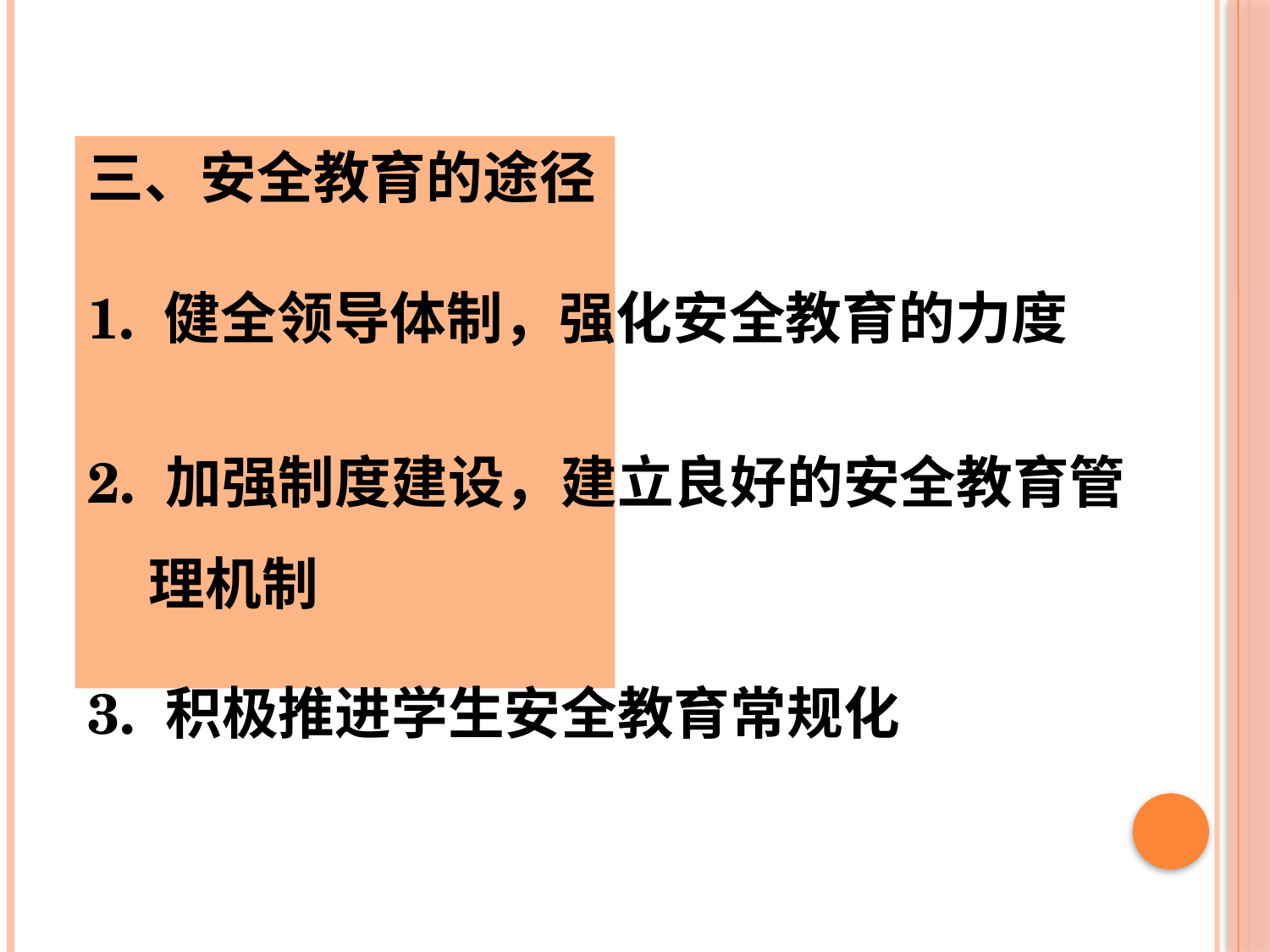

三、安全教育的途径
1. 健全领导体制，强化安全教育的力度
2. 加强制度建设，建立良好的安全教育管理机制
3. 积极推进学生安全教育常规化